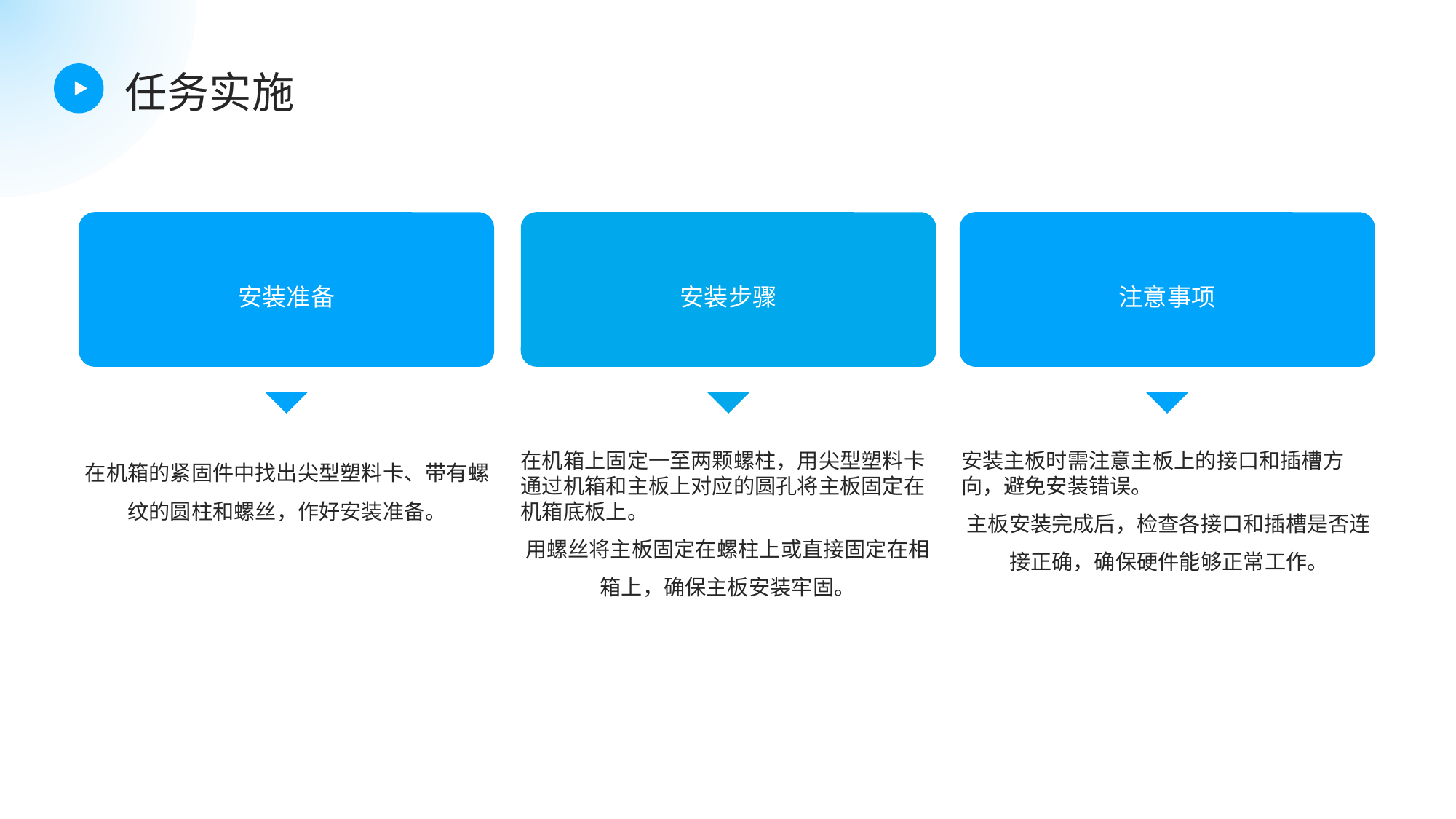

任务实施

安装准备
安装步骤
注意事项

在机箱的紧固件中找出尖型塑料卡、带有螺纹的圆柱和螺丝，作好安装准备。
在机箱上固定一至两颗螺柱，用尖型塑料卡通过机箱和主板上对应的圆孔将主板固定在机箱底板上。
用螺丝将主板固定在螺柱上或直接固定在相箱上，确保主板安装牢固。
安装主板时需注意主板上的接口和插槽方向，避免安装错误。
主板安装完成后，检查各接口和插槽是否连接正确，确保硬件能够正常工作。